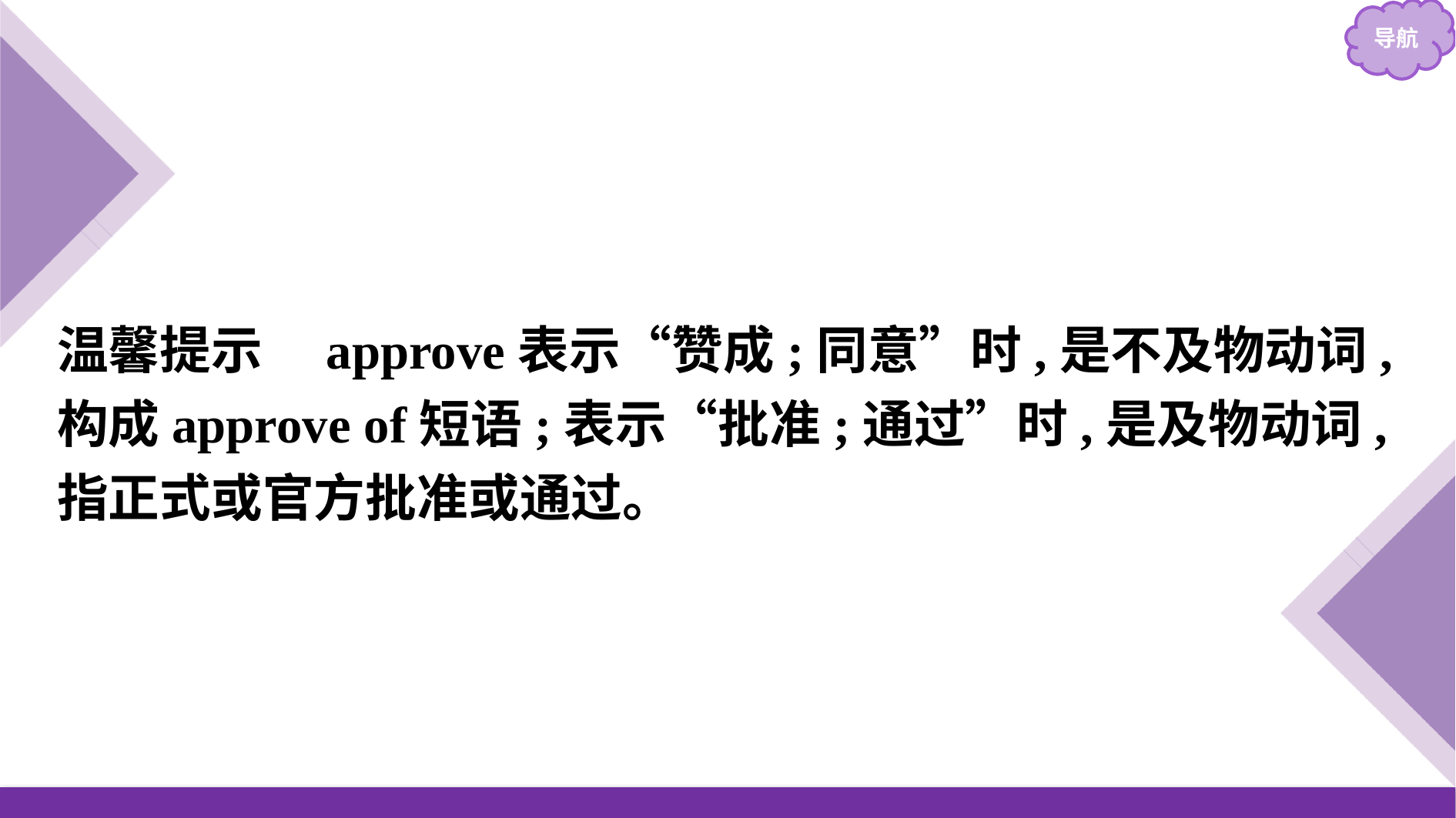

温馨提示　approve表示“赞成;同意”时,是不及物动词,构成approve of短语;表示“批准;通过”时,是及物动词,指正式或官方批准或通过。